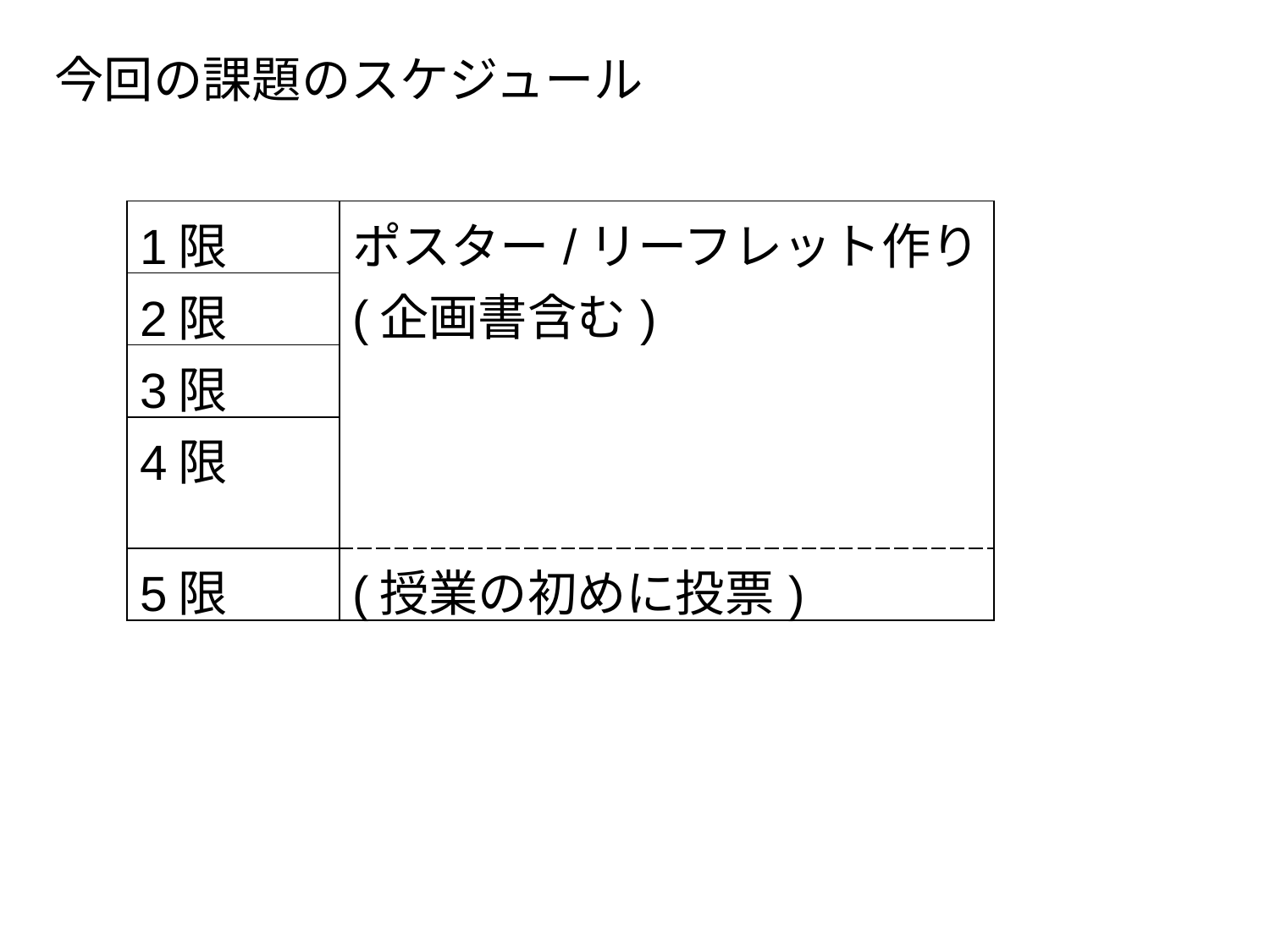

今回の課題のスケジュール
| 1限 | ポスター/リーフレット作り (企画書含む) |
| --- | --- |
| 2限 |  |
| 3限 |  |
| 4限 |  |
| 5限 | (授業の初めに投票) |